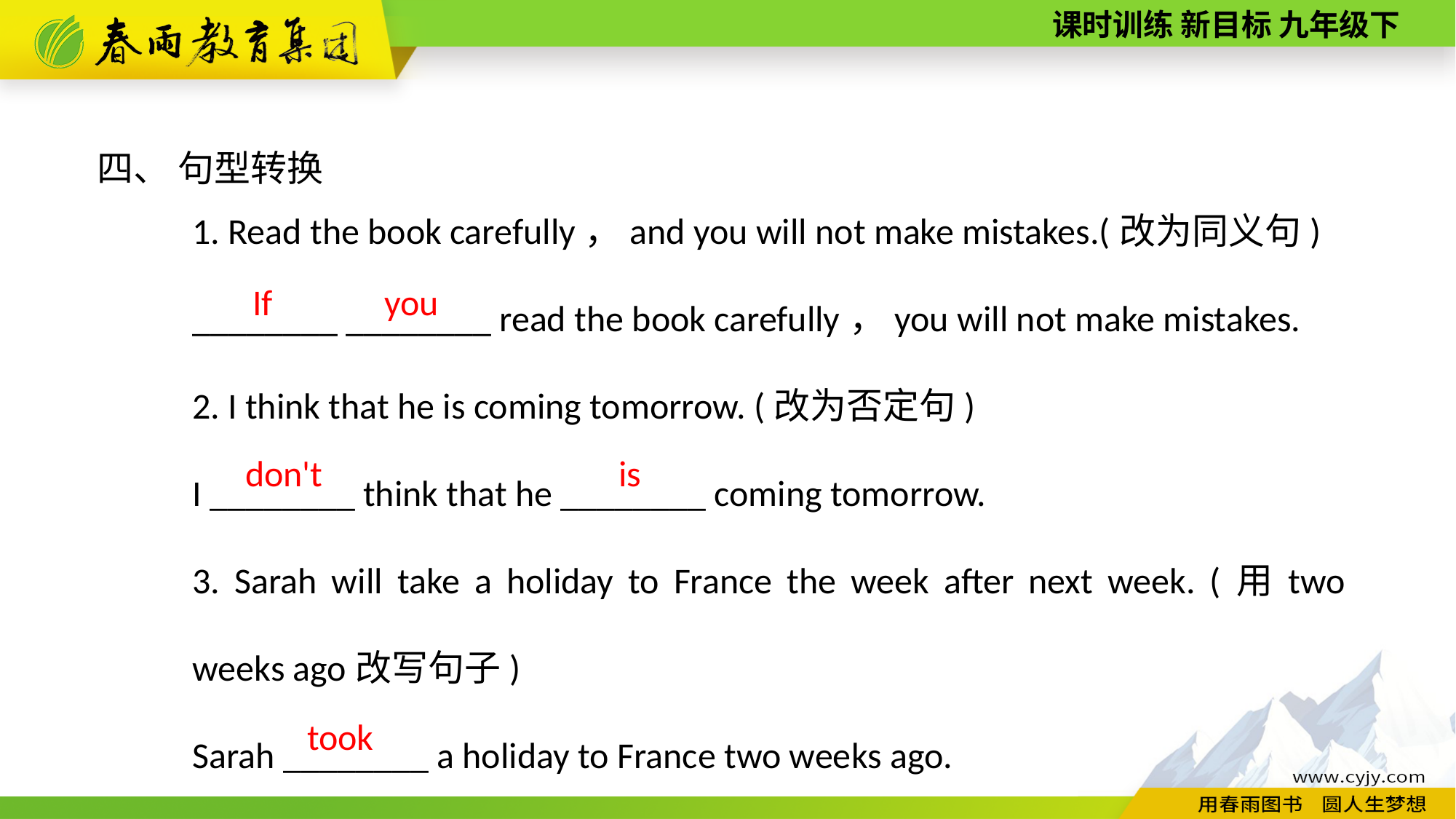

四、 句型转换
1. Read the book carefully，and you will not make mistakes.(改为同义句)
________ ________ read the book carefully，you will not make mistakes.
2. I think that he is coming tomorrow. (改为否定句)
I ________ think that he ________ coming tomorrow.
3. Sarah will take a holiday to France the week after next week. (用two weeks ago改写句子)
Sarah ________ a holiday to France two weeks ago.
you
If
don't
is
took